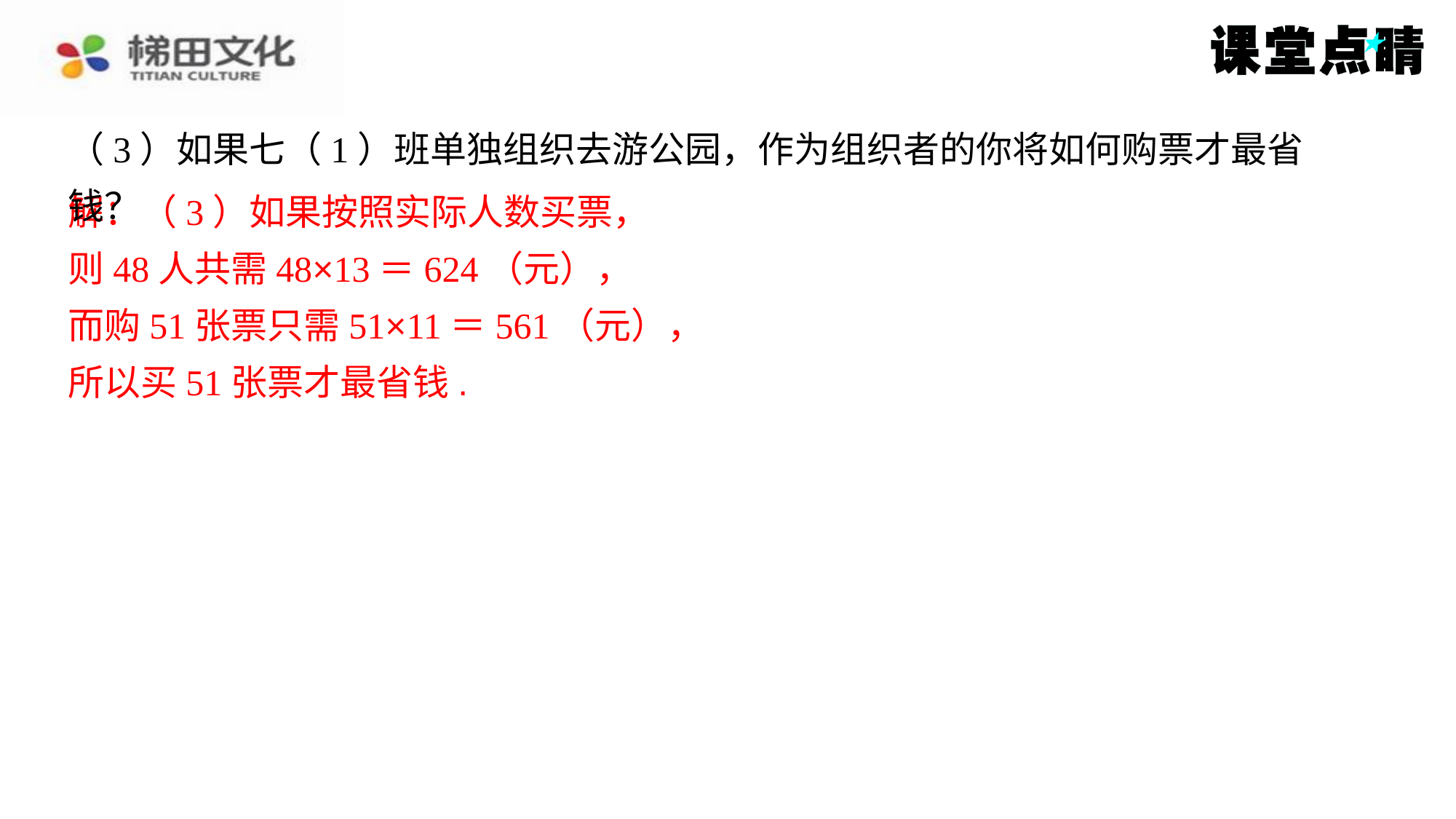

（3）如果七（1）班单独组织去游公园，作为组织者的你将如何购票才最省钱？
解：（3）如果按照实际人数买票，
则48人共需48×13＝624（元），
而购51张票只需51×11＝561（元），
所以买51张票才最省钱.